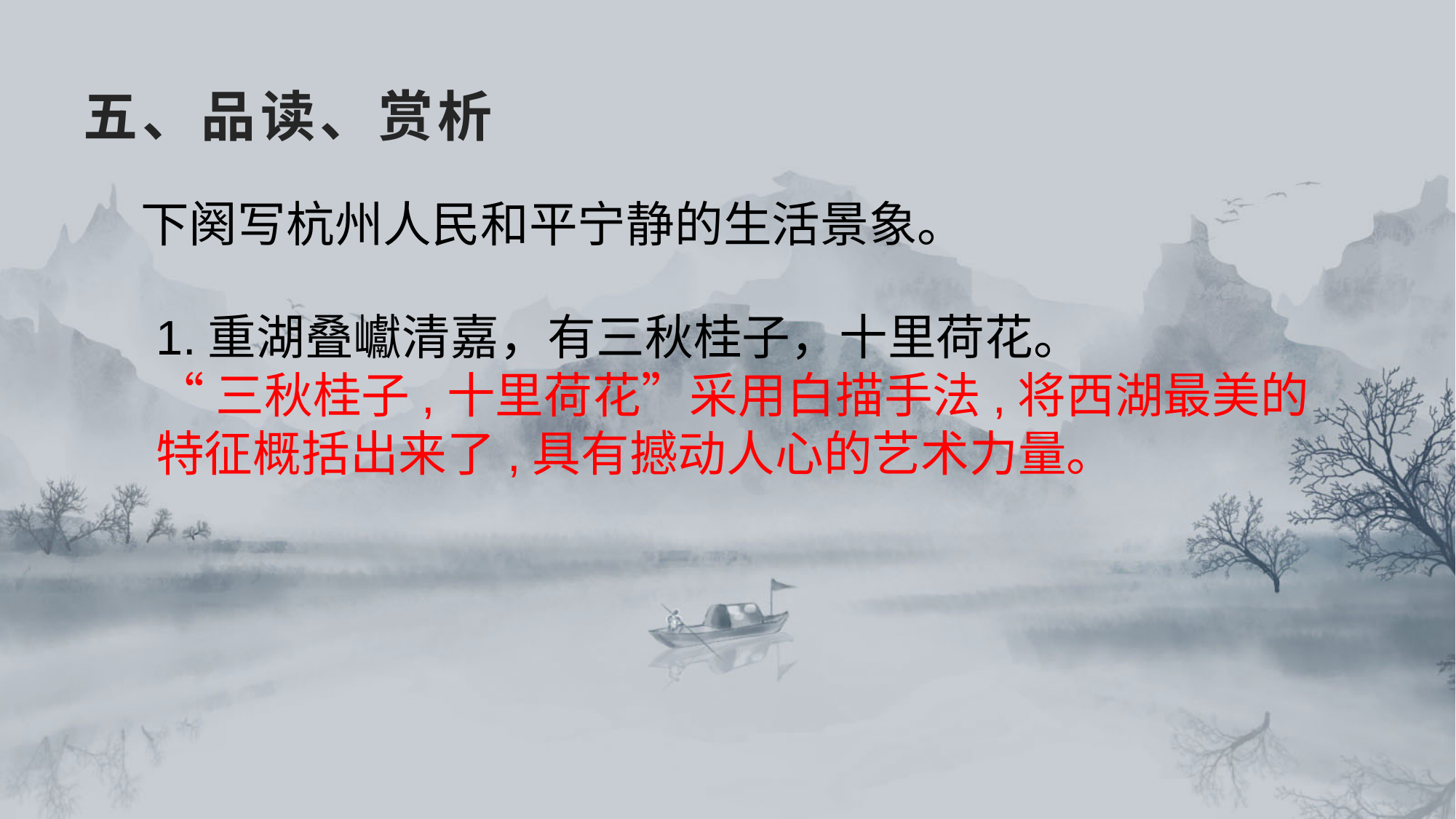

# 五、品读、赏析
下阕写杭州人民和平宁静的生活景象。
1.重湖叠巘清嘉，有三秋桂子，十里荷花。
“三秋桂子,十里荷花”采用白描手法,将西湖最美的特征概括出来了,具有撼动人心的艺术力量。